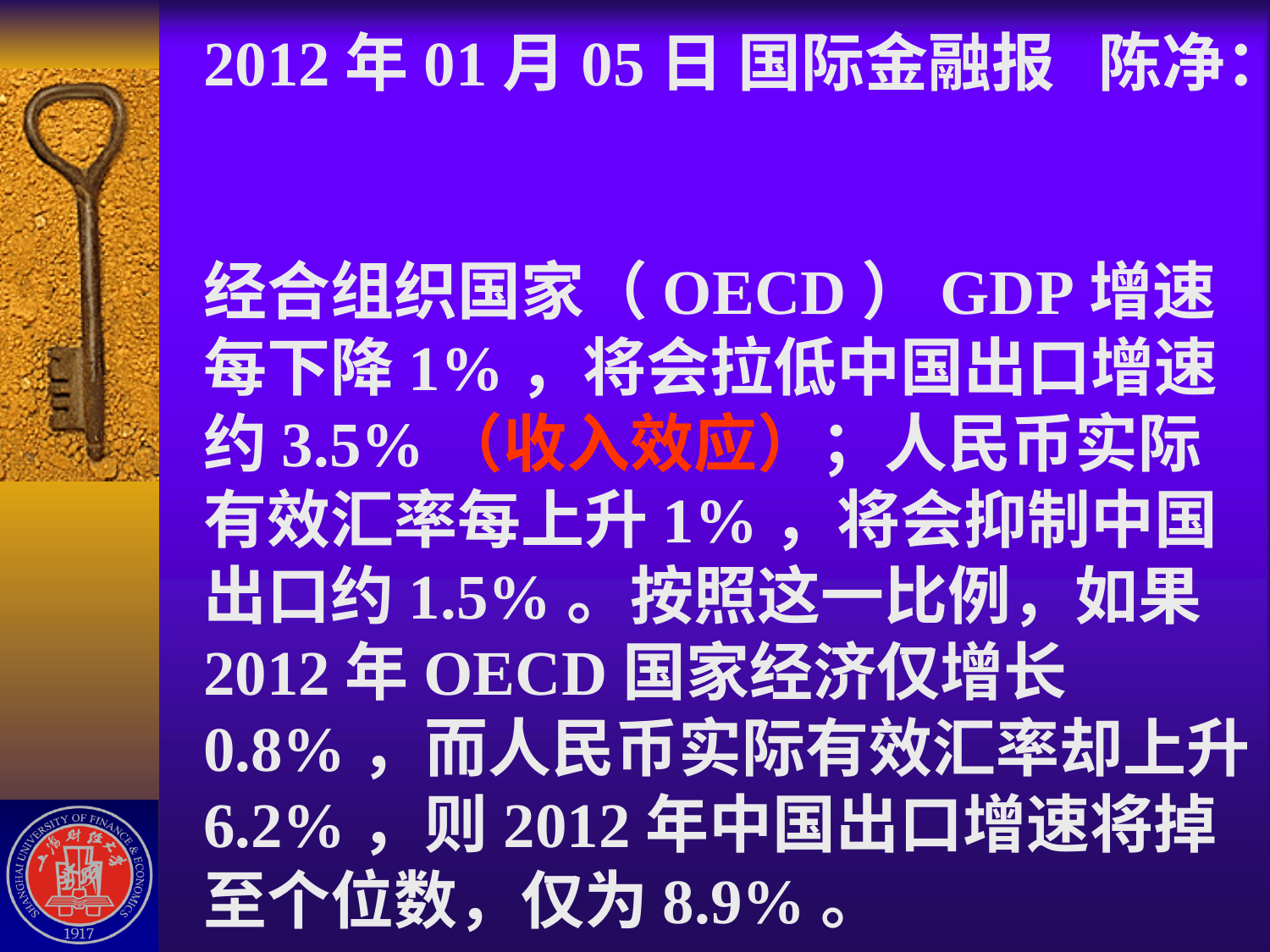

# 2012年01月05日 国际金融报   陈净： 经合组织国家（OECD）GDP增速每下降1%，将会拉低中国出口增速约3.5%（收入效应）；人民币实际有效汇率每上升1%，将会抑制中国出口约1.5%。按照这一比例，如果2012年OECD国家经济仅增长0.8%，而人民币实际有效汇率却上升6.2%，则2012年中国出口增速将掉至个位数，仅为8.9%。